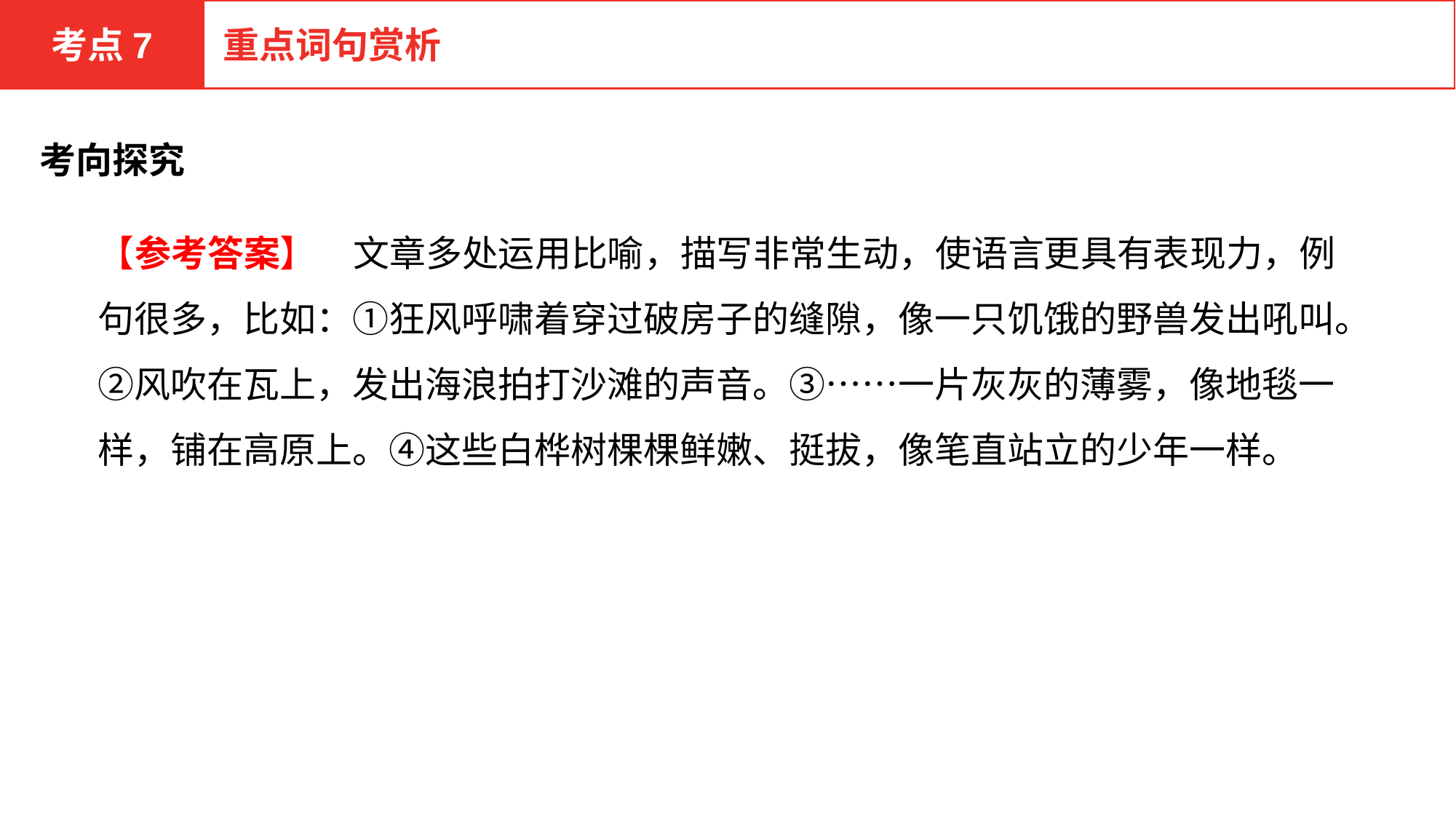

考点7
重点词句赏析
考向探究

【参考答案】　文章多处运用比喻，描写非常生动，使语言更具有表现力，例句很多，比如：①狂风呼啸着穿过破房子的缝隙，像一只饥饿的野兽发出吼叫。②风吹在瓦上，发出海浪拍打沙滩的声音。③……一片灰灰的薄雾，像地毯一样，铺在高原上。④这些白桦树棵棵鲜嫩、挺拔，像笔直站立的少年一样。